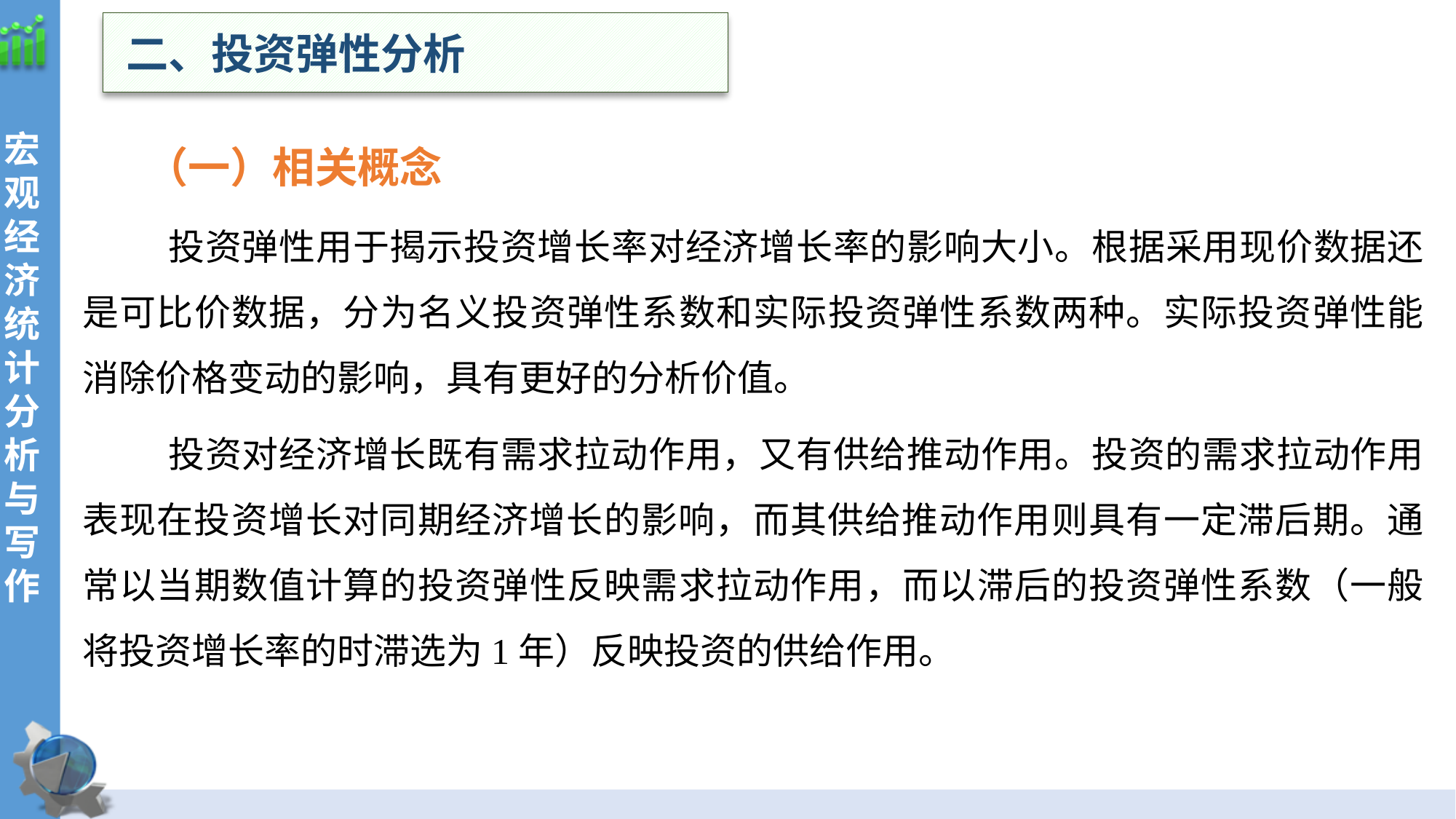

二、投资弹性分析
   （一）相关概念
投资弹性用于揭示投资增长率对经济增长率的影响大小。根据采用现价数据还是可比价数据，分为名义投资弹性系数和实际投资弹性系数两种。实际投资弹性能消除价格变动的影响，具有更好的分析价值。
投资对经济增长既有需求拉动作用，又有供给推动作用。投资的需求拉动作用表现在投资增长对同期经济增长的影响，而其供给推动作用则具有一定滞后期。通常以当期数值计算的投资弹性反映需求拉动作用，而以滞后的投资弹性系数（一般将投资增长率的时滞选为1年）反映投资的供给作用。